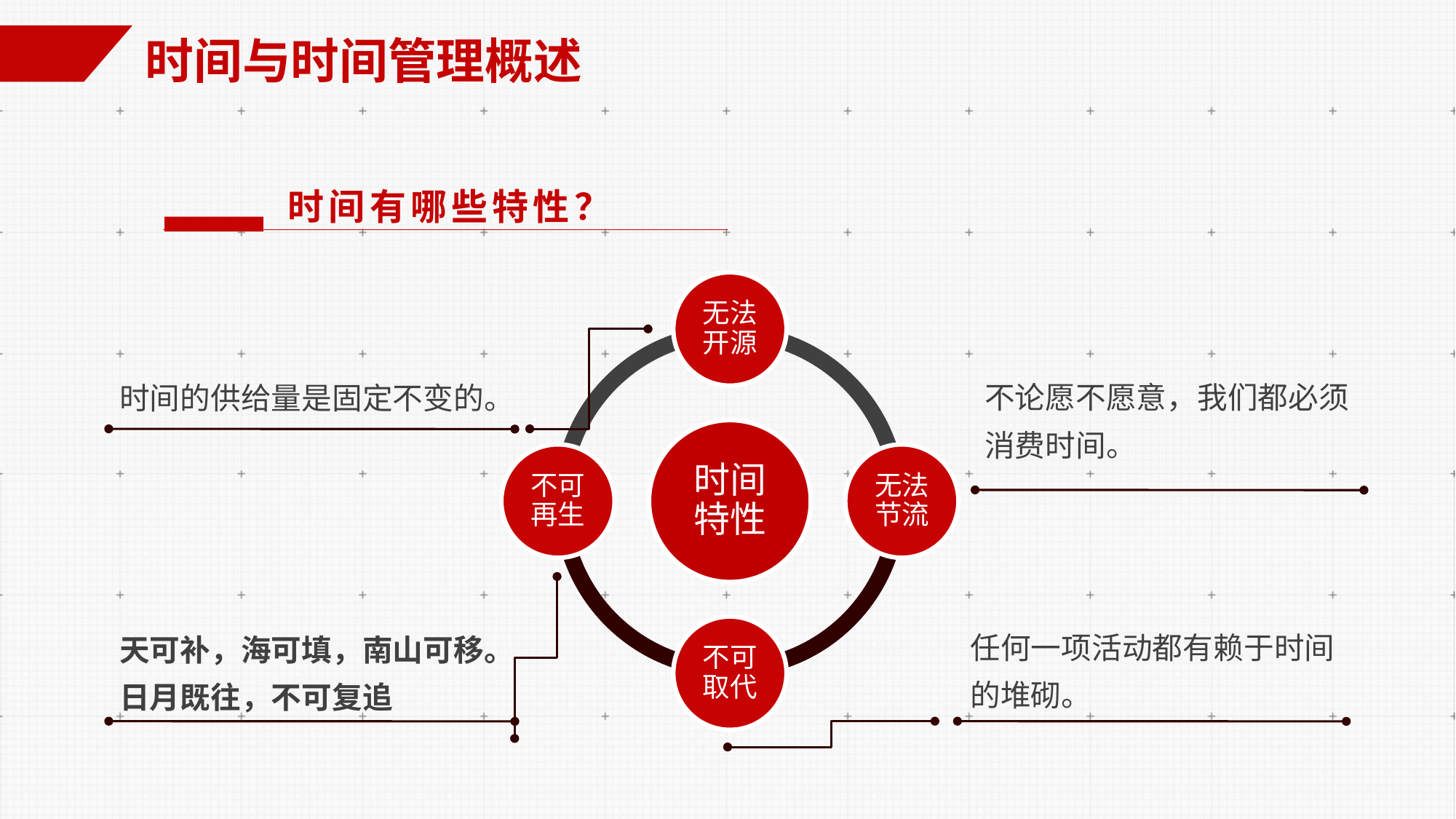

时间与时间管理概述
时间有哪些特性？

无法开源

时间特性

不可再生
无法节流

不可取代

不论愿不愿意，我们都必须消费时间。
时间的供给量是固定不变的。

任何一项活动都有赖于时间的堆砌。
天可补，海可填，南山可移。日月既往，不可复追